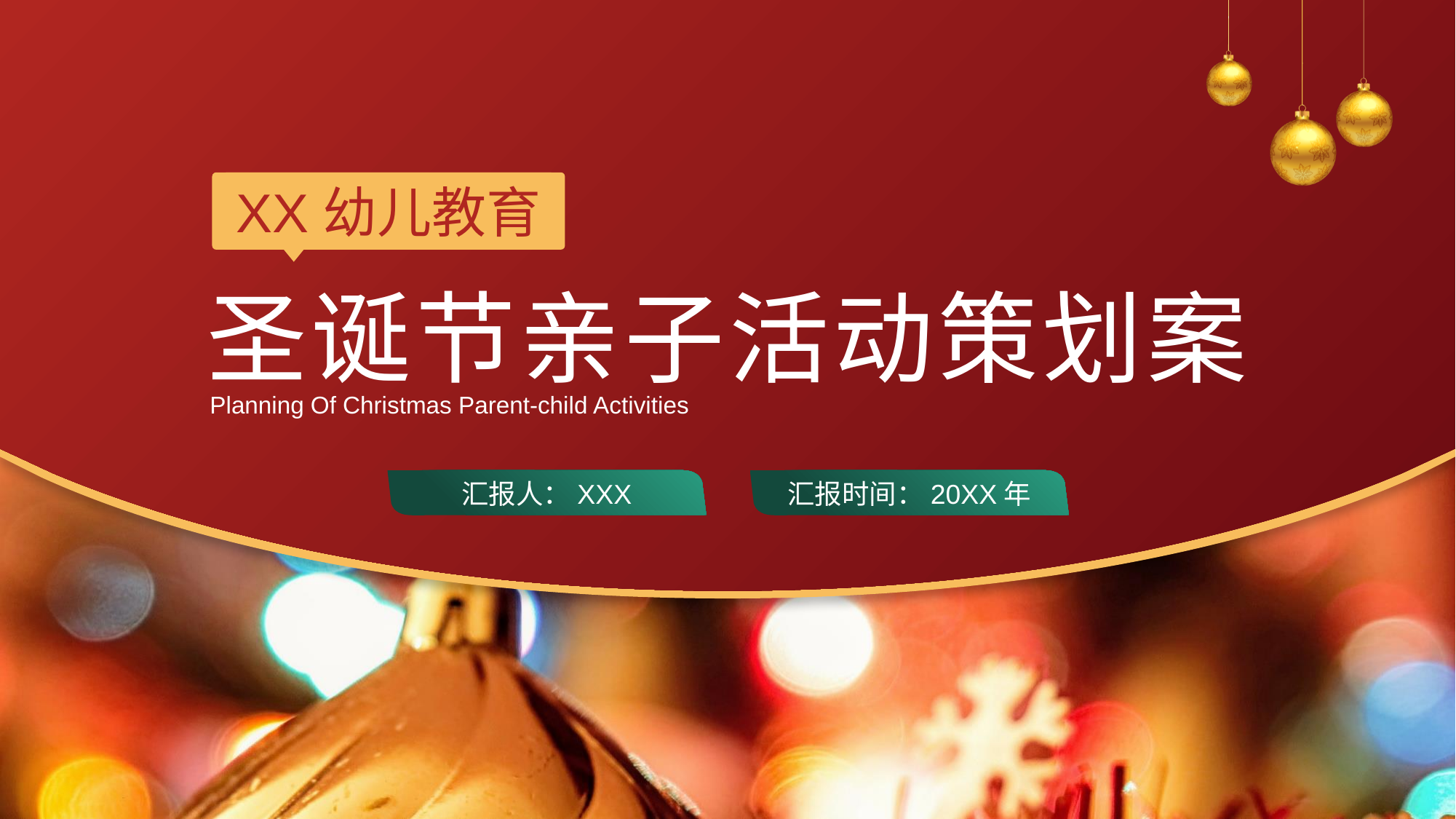

XX幼儿教育

圣诞节亲子活动策划案
Planning Of Christmas Parent-child Activities

汇报人：XXX

汇报时间：20XX年